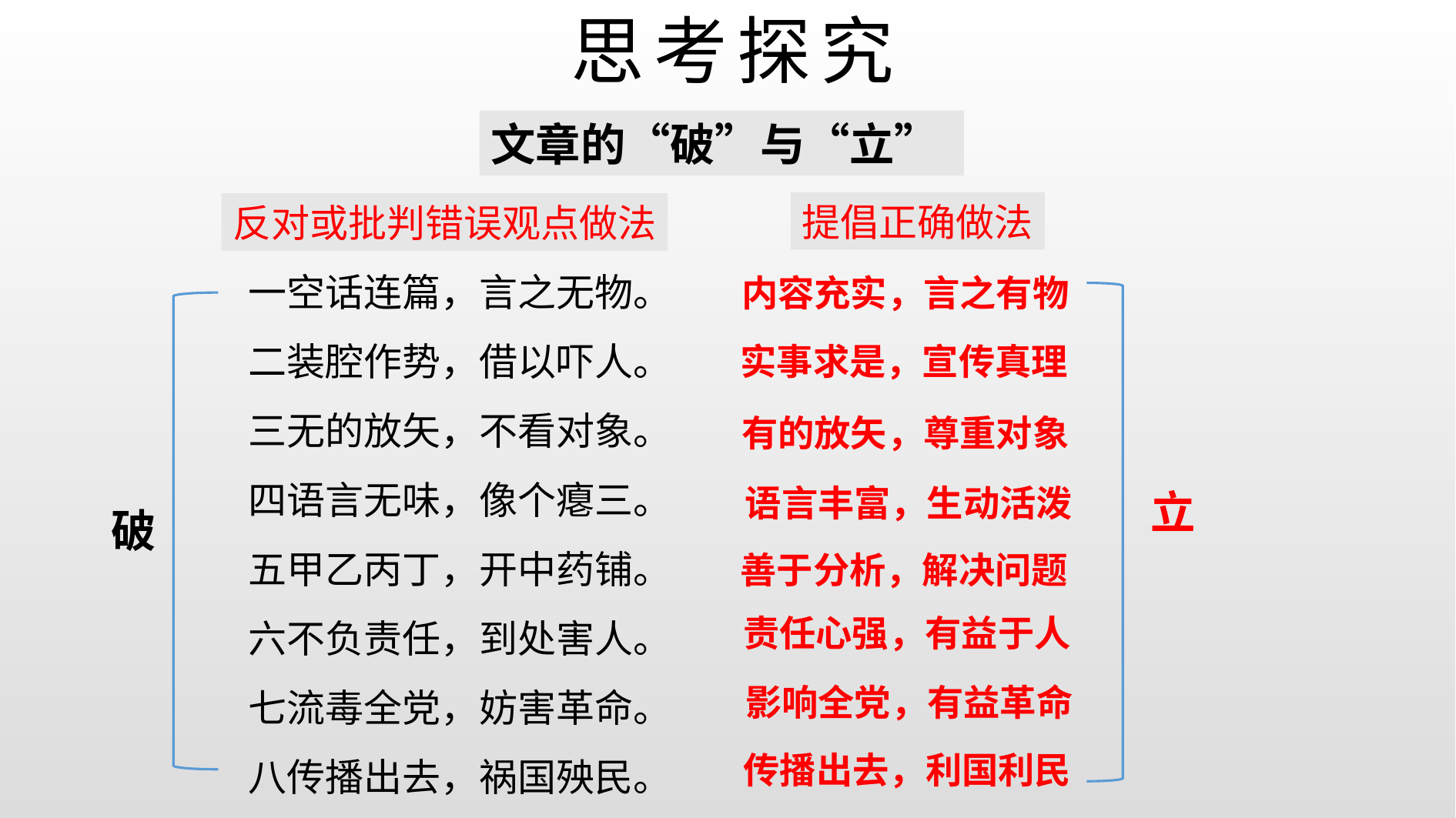

# 思考探究
文章的“破”与“立”
提倡正确做法
反对或批判错误观点做法
一空话连篇，言之无物。
二装腔作势，借以吓人。
三无的放矢，不看对象。
四语言无味，像个瘪三。
五甲乙丙丁，开中药铺。
六不负责任，到处害人。
七流毒全党，妨害革命。
八传播出去，祸国殃民。
内容充实，言之有物

实事求是，宣传真理
有的放矢，尊重对象
语言丰富，生动活泼
立
破
善于分析，解决问题
责任心强，有益于人
影响全党，有益革命
传播出去，利国利民